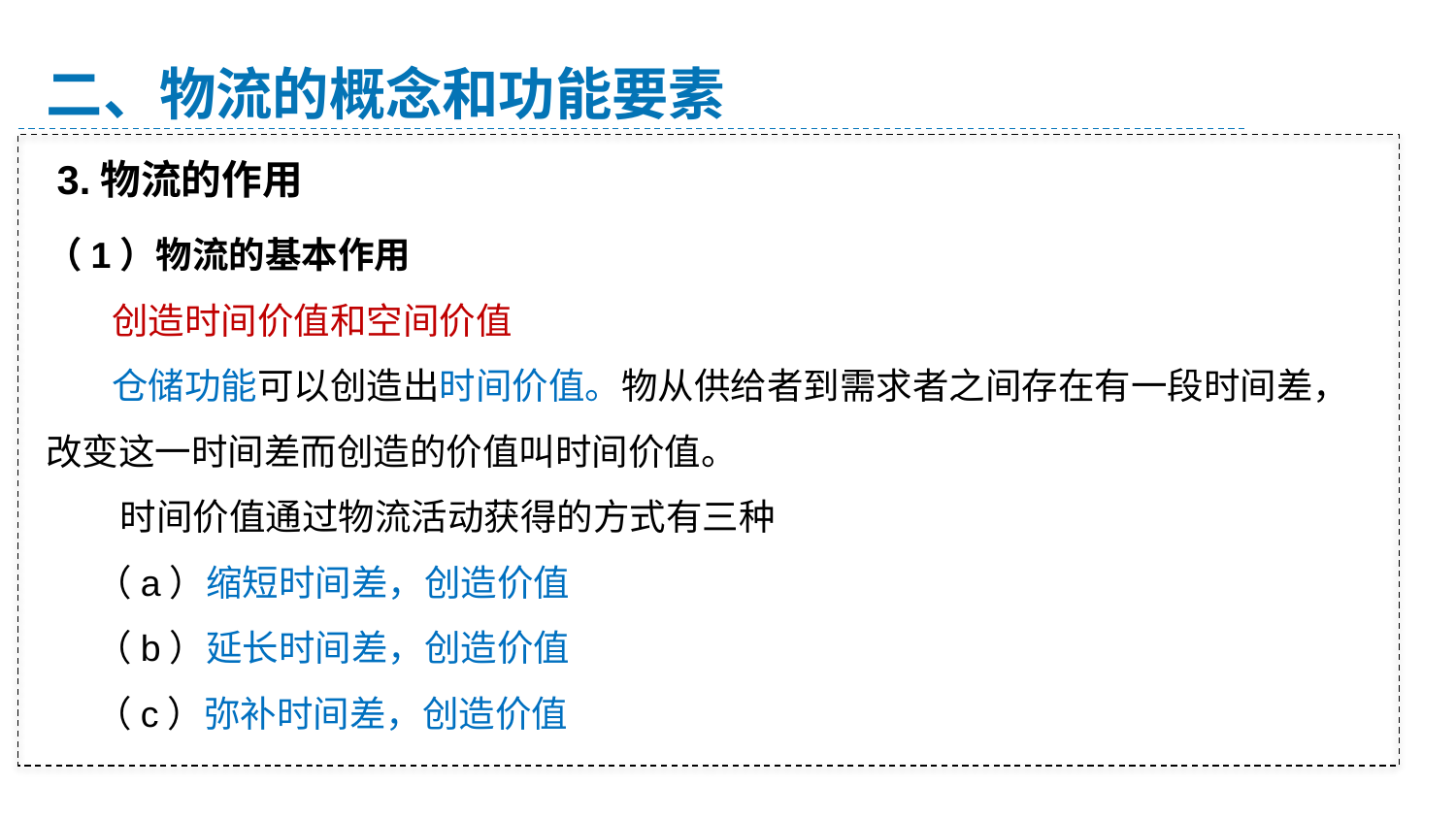

二、物流的概念和功能要素
 3.物流的作用

（1）物流的基本作用
       创造时间价值和空间价值
       仓储功能可以创造出时间价值。物从供给者到需求者之间存在有一段时间差，改变这一时间差而创造的价值叫时间价值。
        时间价值通过物流活动获得的方式有三种
     （a）缩短时间差，创造价值
     （b）延长时间差，创造价值
     （c）弥补时间差，创造价值